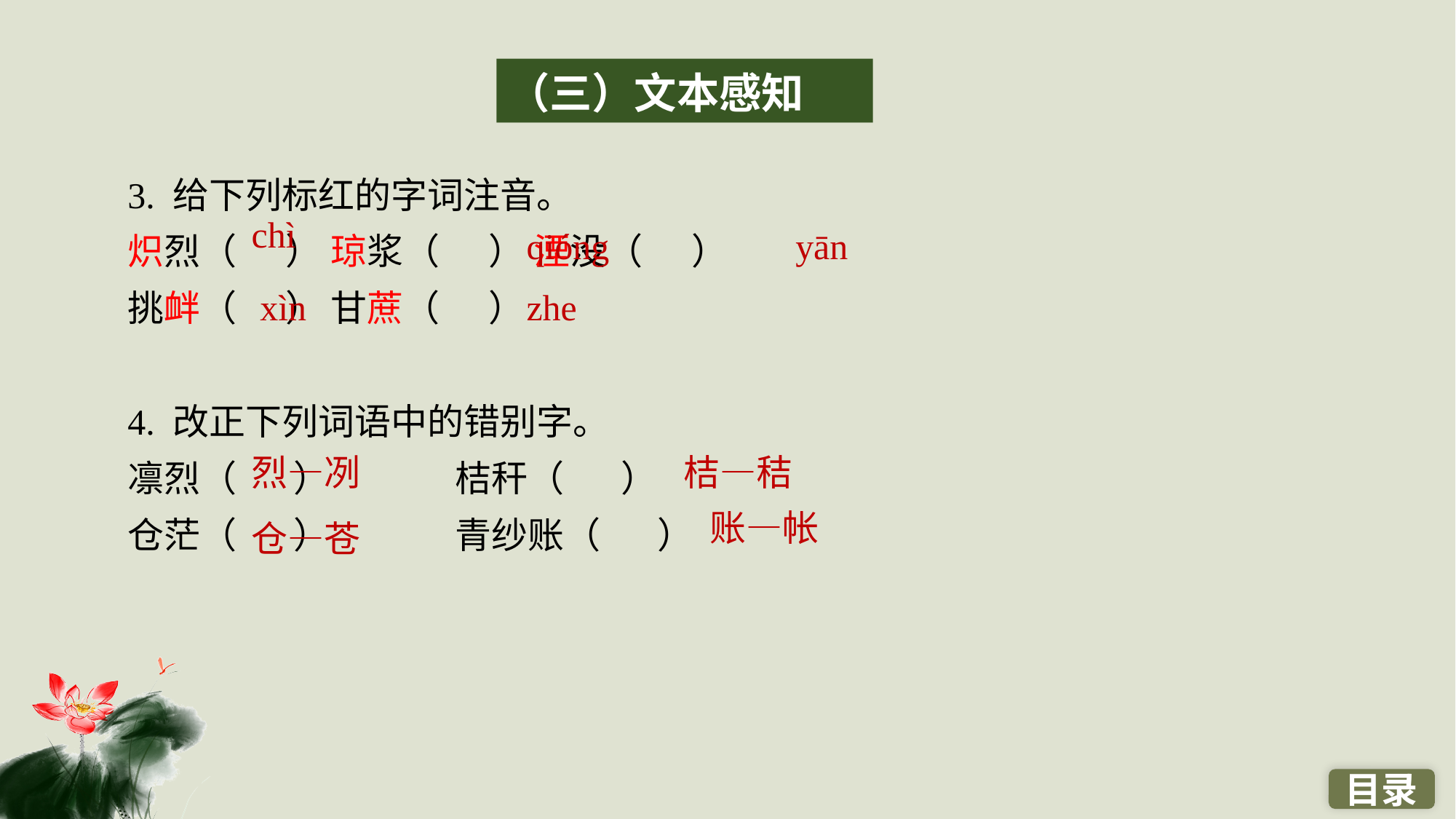

（三）文本感知
3. 给下列标红的字词注音。
炽烈（      ） 琼浆（      ） 湮没（      ）
挑衅（      ） 甘蔗（      ）

4. 改正下列词语中的错别字。
凛烈（       ） 		桔秆（       ）
仓茫（       ） 		青纱账（       ）
chì
qióng
yān
xìn
zhe
烈—冽
桔—秸
账—帐
仓—苍